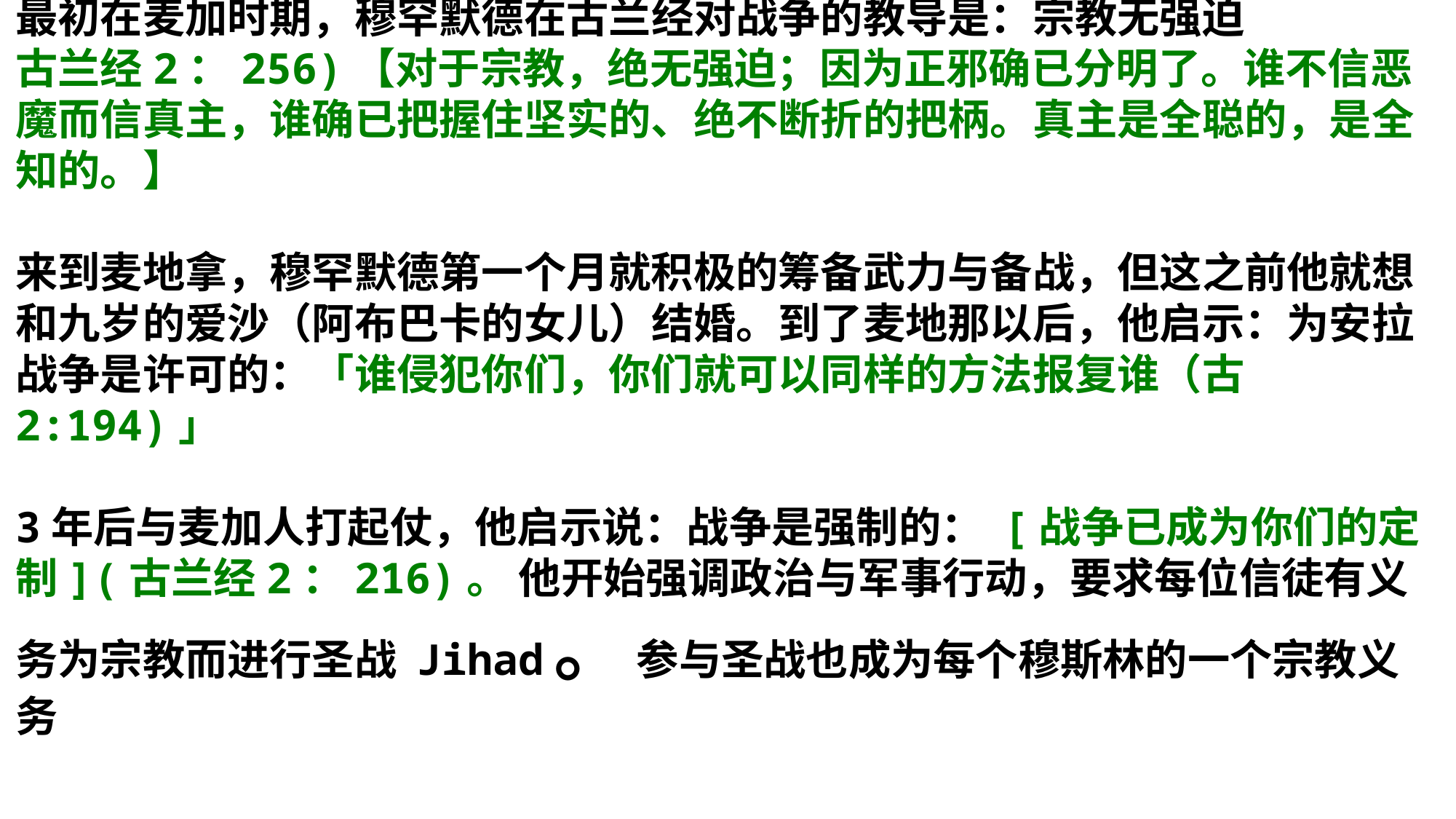

穆罕默德10年在麦地那的战事
最初在麦加时期，穆罕默德在古兰经对战争的教导是：宗教无强迫
古兰经2：256)【对于宗教，绝无强迫；因为正邪确已分明了。谁不信恶魔而信真主，谁确已把握住坚实的、绝不断折的把柄。真主是全聪的，是全知的。】

来到麦地拿，穆罕默德第一个月就积极的筹备武力与备战，但这之前他就想和九岁的爱沙（阿布巴卡的女儿）结婚。到了麦地那以后，他启示：为安拉战争是许可的：「谁侵犯你们，你们就可以同样的方法报复谁（古2:194)」

3年后与麦加人打起仗，他启示说：战争是强制的： [战争已成为你们的定制](古兰经2：216)。 他开始强调政治与军事行动，要求每位信徒有义务为宗教而进行圣战 Jihad。 参与圣战也成为每个穆斯林的一个宗教义务